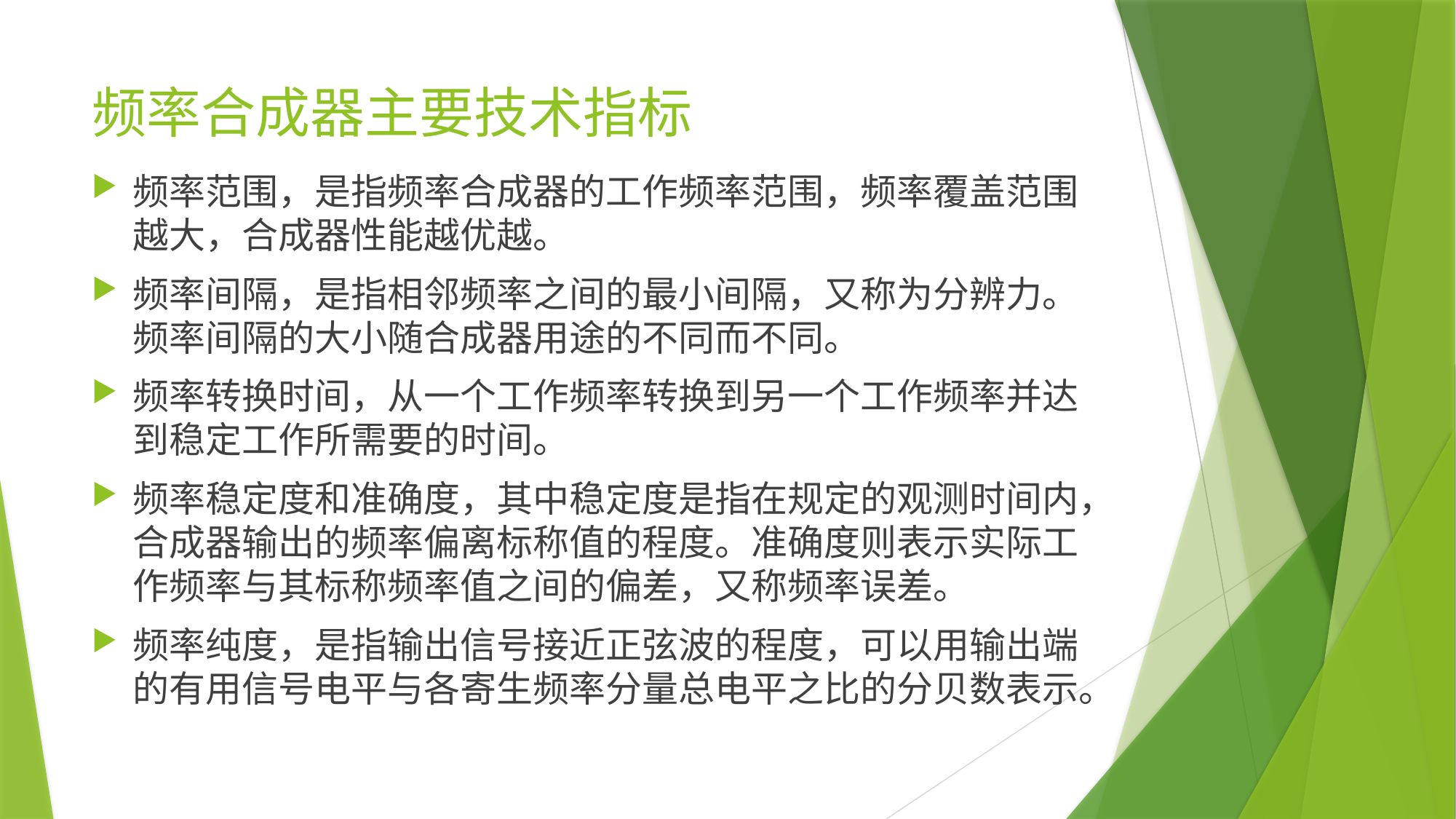

# 频率合成器主要技术指标
频率范围，是指频率合成器的工作频率范围，频率覆盖范围越大，合成器性能越优越。
频率间隔，是指相邻频率之间的最小间隔，又称为分辨力。频率间隔的大小随合成器用途的不同而不同。
频率转换时间，从一个工作频率转换到另一个工作频率并达到稳定工作所需要的时间。
频率稳定度和准确度，其中稳定度是指在规定的观测时间内，合成器输出的频率偏离标称值的程度。准确度则表示实际工作频率与其标称频率值之间的偏差，又称频率误差。
频率纯度，是指输出信号接近正弦波的程度，可以用输出端的有用信号电平与各寄生频率分量总电平之比的分贝数表示。